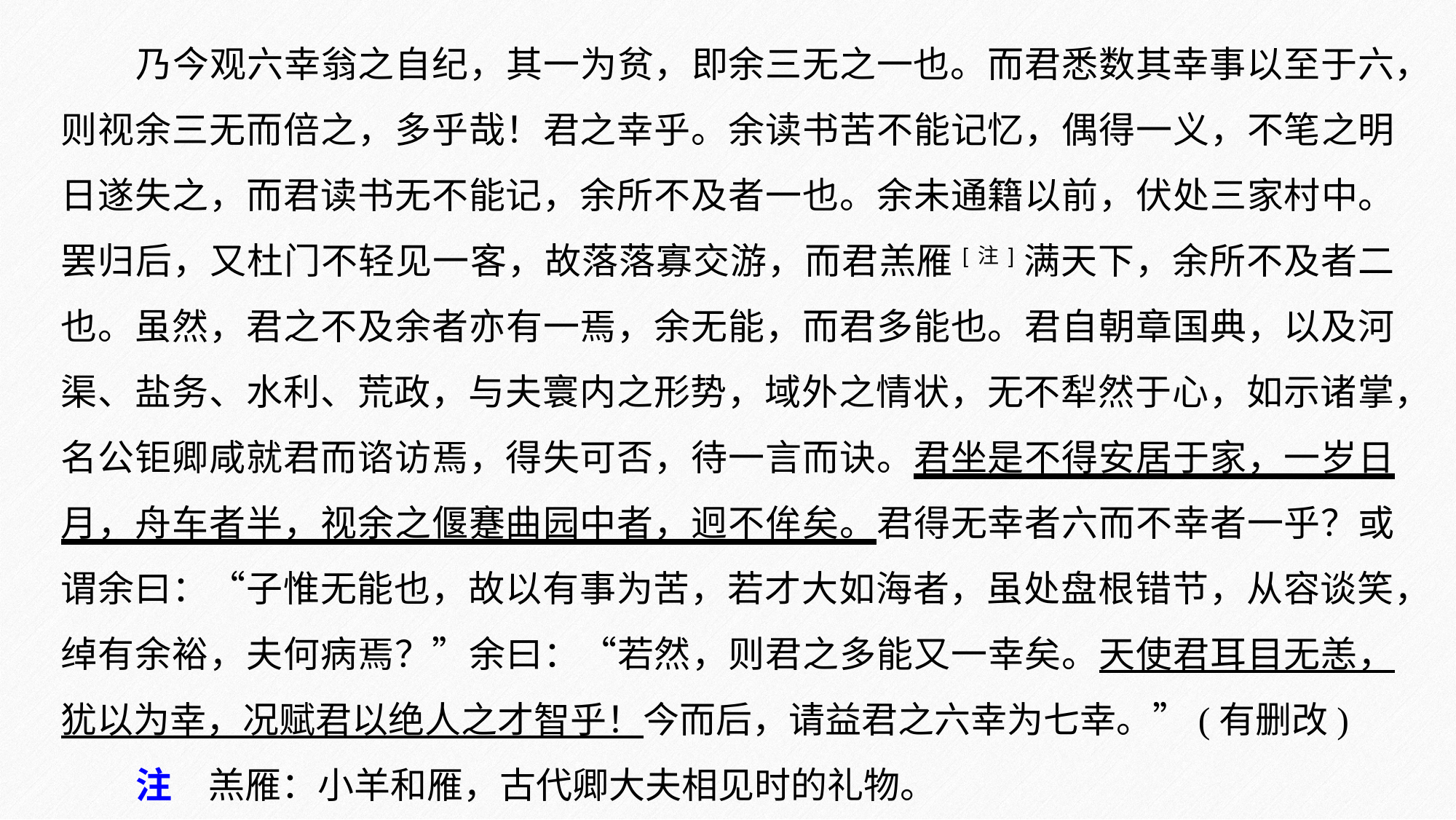

乃今观六幸翁之自纪，其一为贫，即余三无之一也。而君悉数其幸事以至于六，则视余三无而倍之，多乎哉！君之幸乎。余读书苦不能记忆，偶得一义，不笔之明日遂失之，而君读书无不能记，余所不及者一也。余未通籍以前，伏处三家村中。罢归后，又杜门不轻见一客，故落落寡交游，而君羔雁[注]满天下，余所不及者二也。虽然，君之不及余者亦有一焉，余无能，而君多能也。君自朝章国典，以及河渠、盐务、水利、荒政，与夫寰内之形势，域外之情状，无不犁然于心，如示诸掌，名公钜卿咸就君而谘访焉，得失可否，待一言而诀。君坐是不得安居于家，一岁日月，舟车者半，视余之偃蹇曲园中者，迥不侔矣。君得无幸者六而不幸者一乎？或谓余曰：“子惟无能也，故以有事为苦，若才大如海者，虽处盘根错节，从容谈笑，绰有余裕，夫何病焉？”余曰：“若然，则君之多能又一幸矣。天使君耳目无恙，犹以为幸，况赋君以绝人之才智乎！今而后，请益君之六幸为七幸。”(有删改)
注　羔雁：小羊和雁，古代卿大夫相见时的礼物。